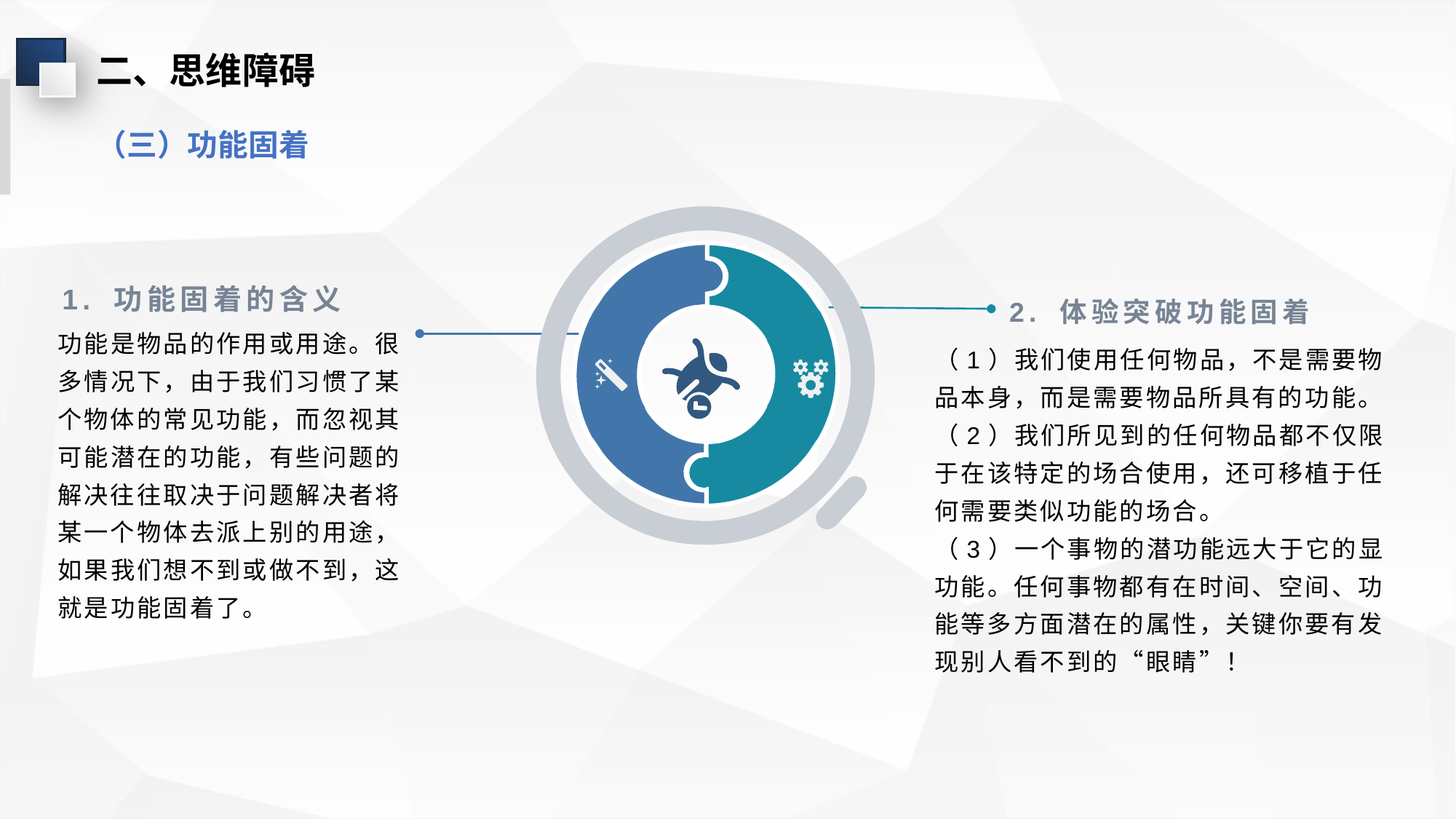

二、思维障碍

（三）功能固着

1. 功能固着的含义
2. 体验突破功能固着

功能是物品的作用或用途。很多情况下，由于我们习惯了某个物体的常见功能，而忽视其可能潜在的功能，有些问题的解决往往取决于问题解决者将某一个物体去派上别的用途，如果我们想不到或做不到，这就是功能固着了。
（1）我们使用任何物品，不是需要物品本身，而是需要物品所具有的功能。
（2）我们所见到的任何物品都不仅限于在该特定的场合使用，还可移植于任何需要类似功能的场合。
（3）一个事物的潜功能远大于它的显功能。任何事物都有在时间、空间、功能等多方面潜在的属性，关键你要有发现别人看不到的“眼睛”！